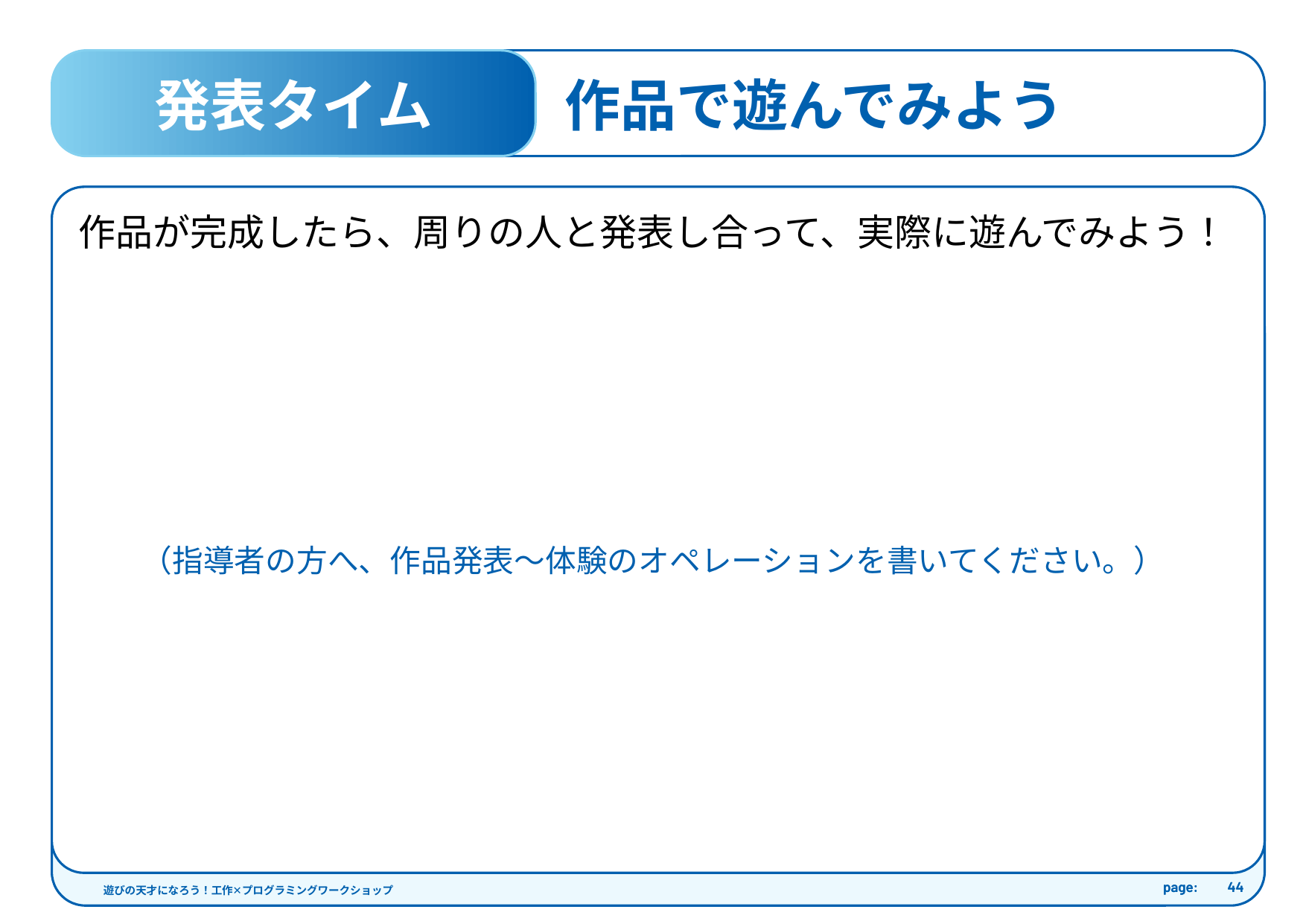

発表タイム
作品で遊んでみよう
作品が完成したら、周りの人と発表し合って、実際に遊んでみよう！
（指導者の方へ、作品発表～体験のオペレーションを書いてください。）